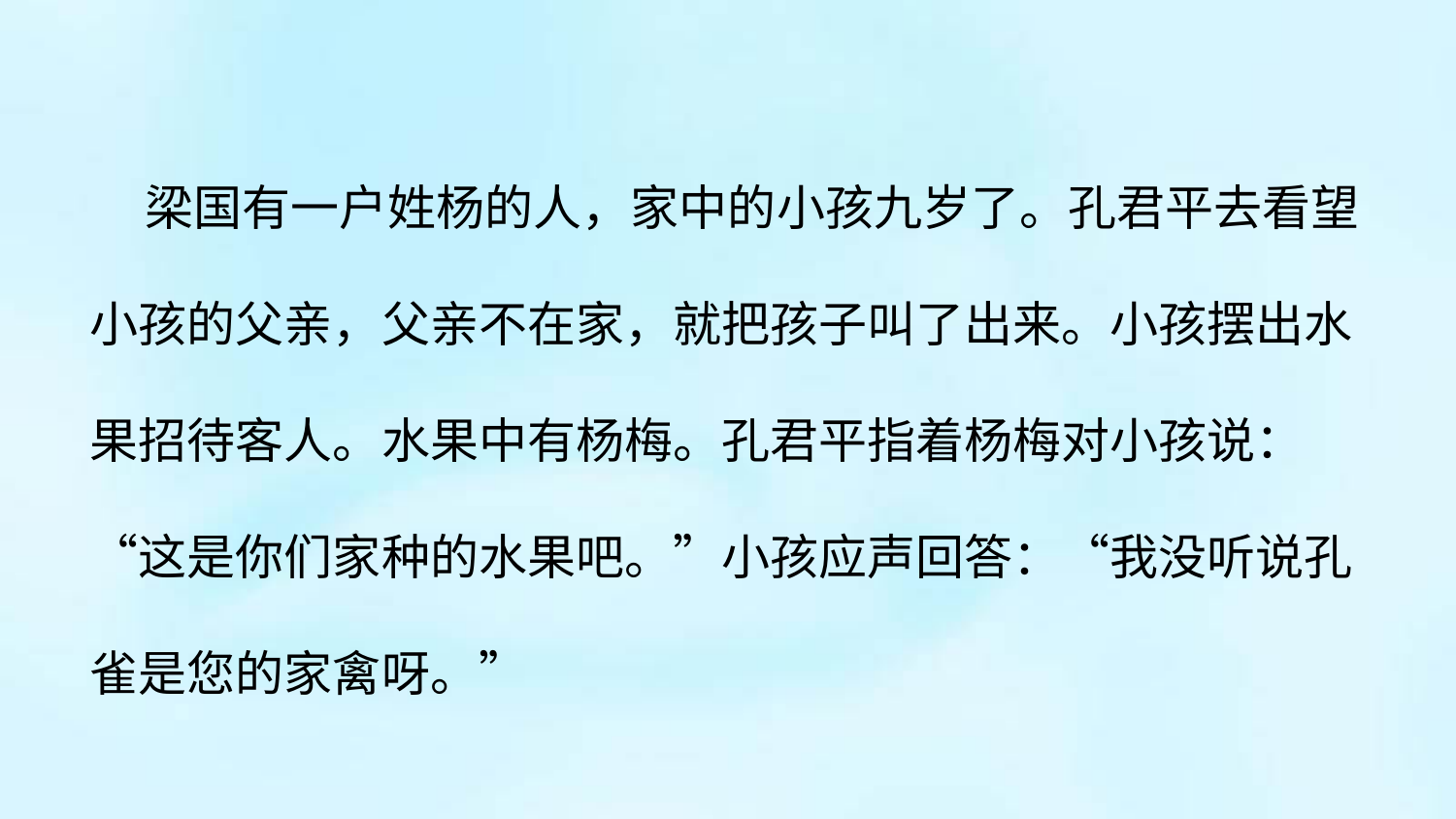

梁国有一户姓杨的人，家中的小孩九岁了。孔君平去看望小孩的父亲，父亲不在家，就把孩子叫了出来。小孩摆出水果招待客人。水果中有杨梅。孔君平指着杨梅对小孩说：“这是你们家种的水果吧。”小孩应声回答：“我没听说孔雀是您的家禽呀。”